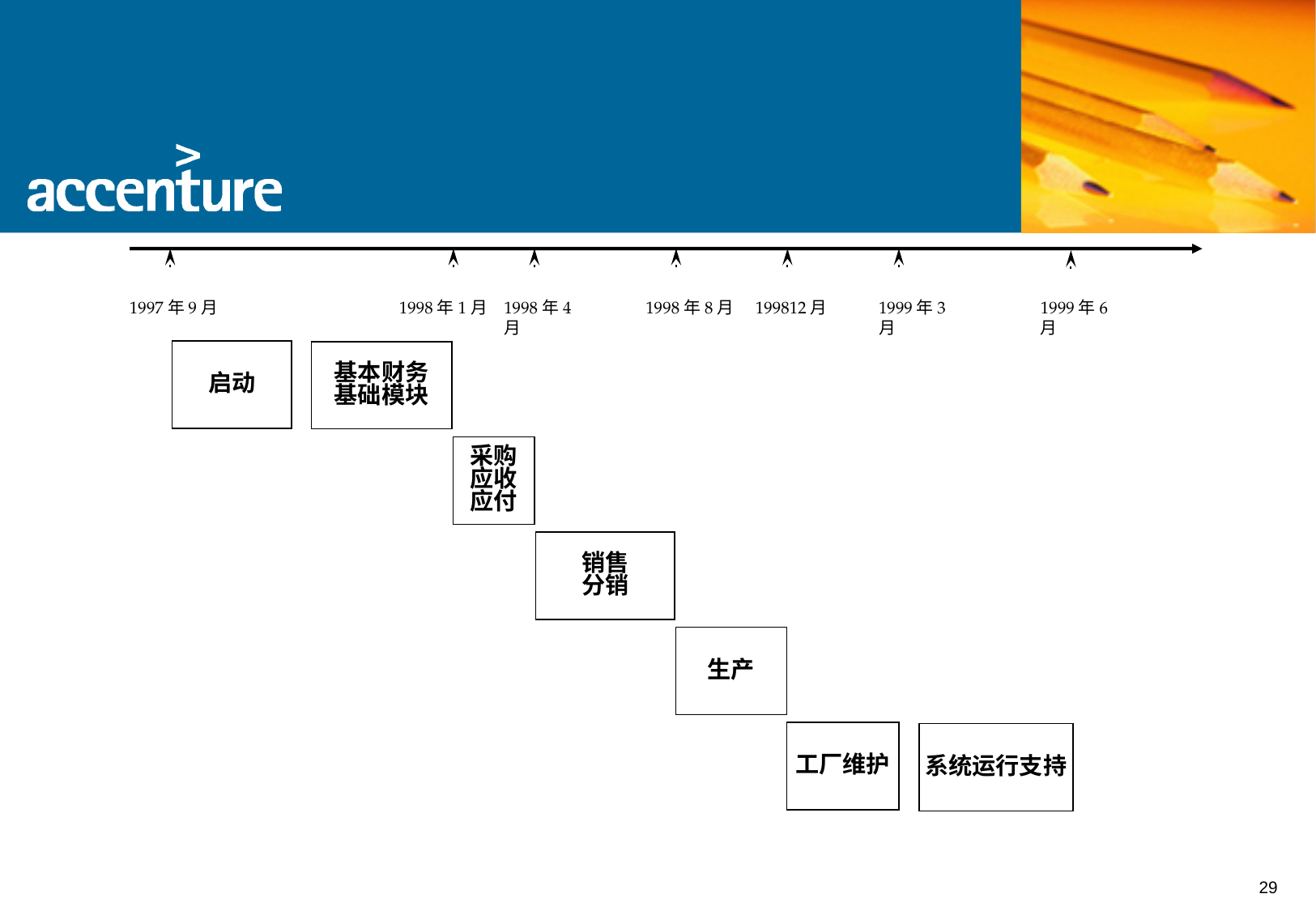

1997年9月
1998年1月
1998年4月
1998年8月
199812月
1999年3月
1999年6月
启动
基本财务
基础模块
采购
应收
应付
销售
分销
生产
工厂维护
系统运行支持
29